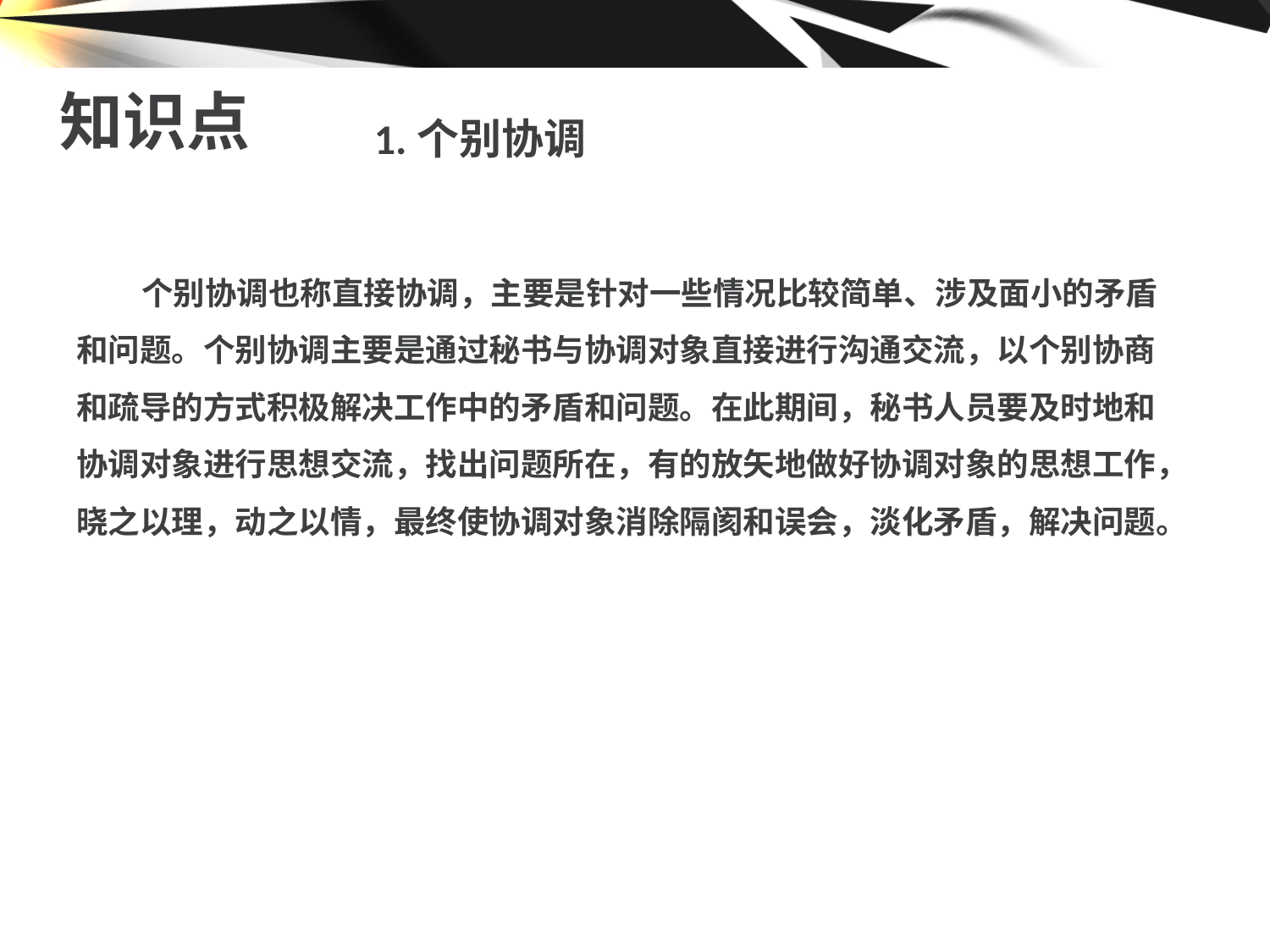

知识点
1.个别协调
        个别协调也称直接协调，主要是针对一些情况比较简单、涉及面小的矛盾和问题。个别协调主要是通过秘书与协调对象直接进行沟通交流，以个别协商和疏导的方式积极解决工作中的矛盾和问题。在此期间，秘书人员要及时地和协调对象进行思想交流，找出问题所在，有的放矢地做好协调对象的思想工作，晓之以理，动之以情，最终使协调对象消除隔阂和误会，淡化矛盾，解决问题。